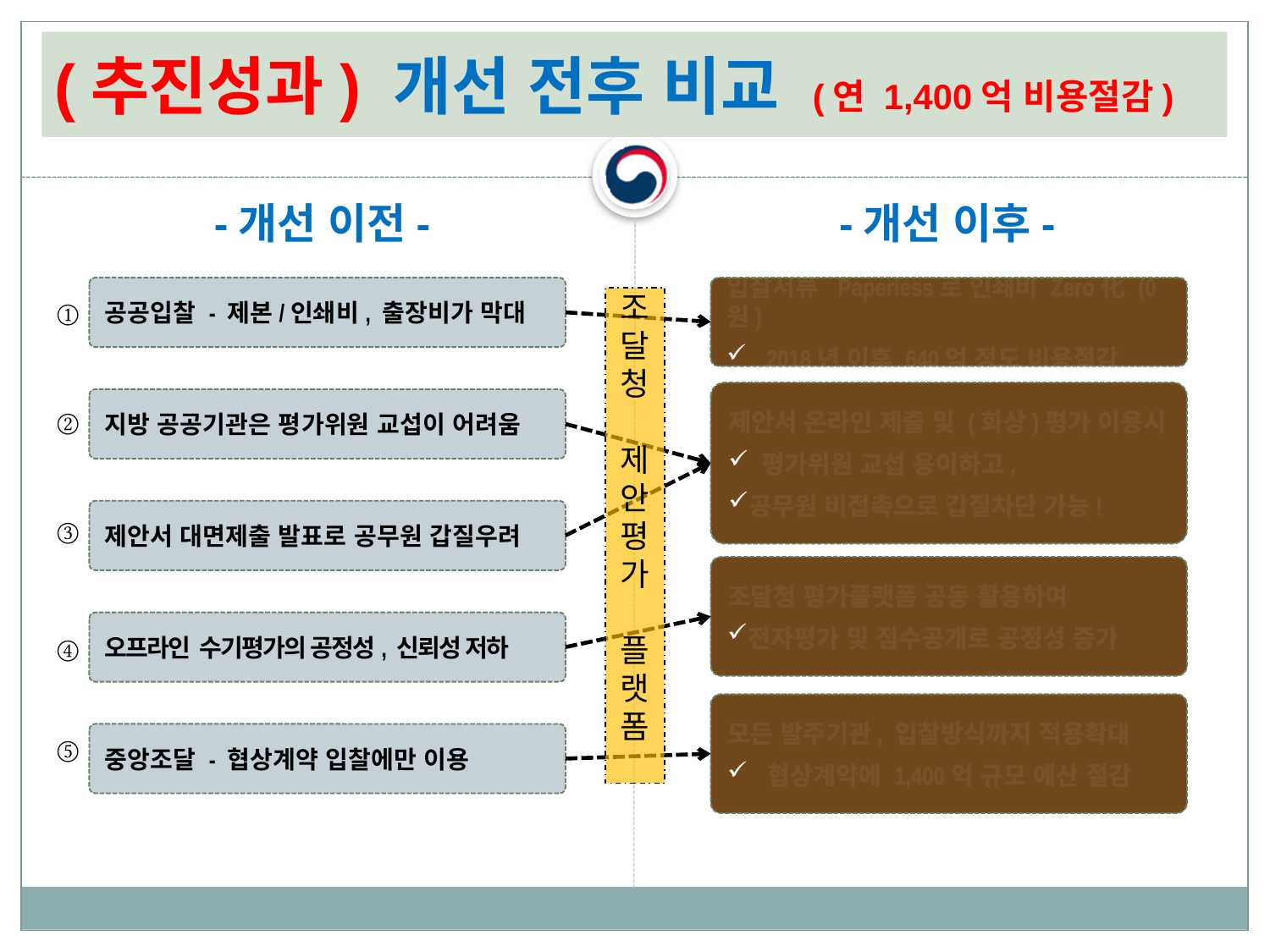

# (추진성과) 개선 전후 비교 (연 1,400억 비용절감)
-개선 이전-
-개선 이후-
공공입찰 - 제본/인쇄비, 출장비가 막대
입찰서류  Paperless로 인쇄비 Zero化 (0원)
2018년 이후 640억 정도 비용절감
①
조달청

제안평가
 플랫폼
제안서 온라인 제출 및 (화상)평가 이용시
 평가위원 교섭 용이하고,
공무원 비접촉으로 갑질차단 가능!
지방 공공기관은 평가위원 교섭이 어려움
②
제안서 대면제출 발표로 공무원 갑질우려
③
조달청 평가플랫폼 공동 활용하여
전자평가 및 점수공개로 공정성 증가
오프라인  수기평가의 공정성, 신뢰성 저하
④
모든 발주기관, 입찰방식까지 적용확대
협상계약에 1,400억 규모 예산 절감
⑤
중앙조달 - 협상계약 입찰에만 이용